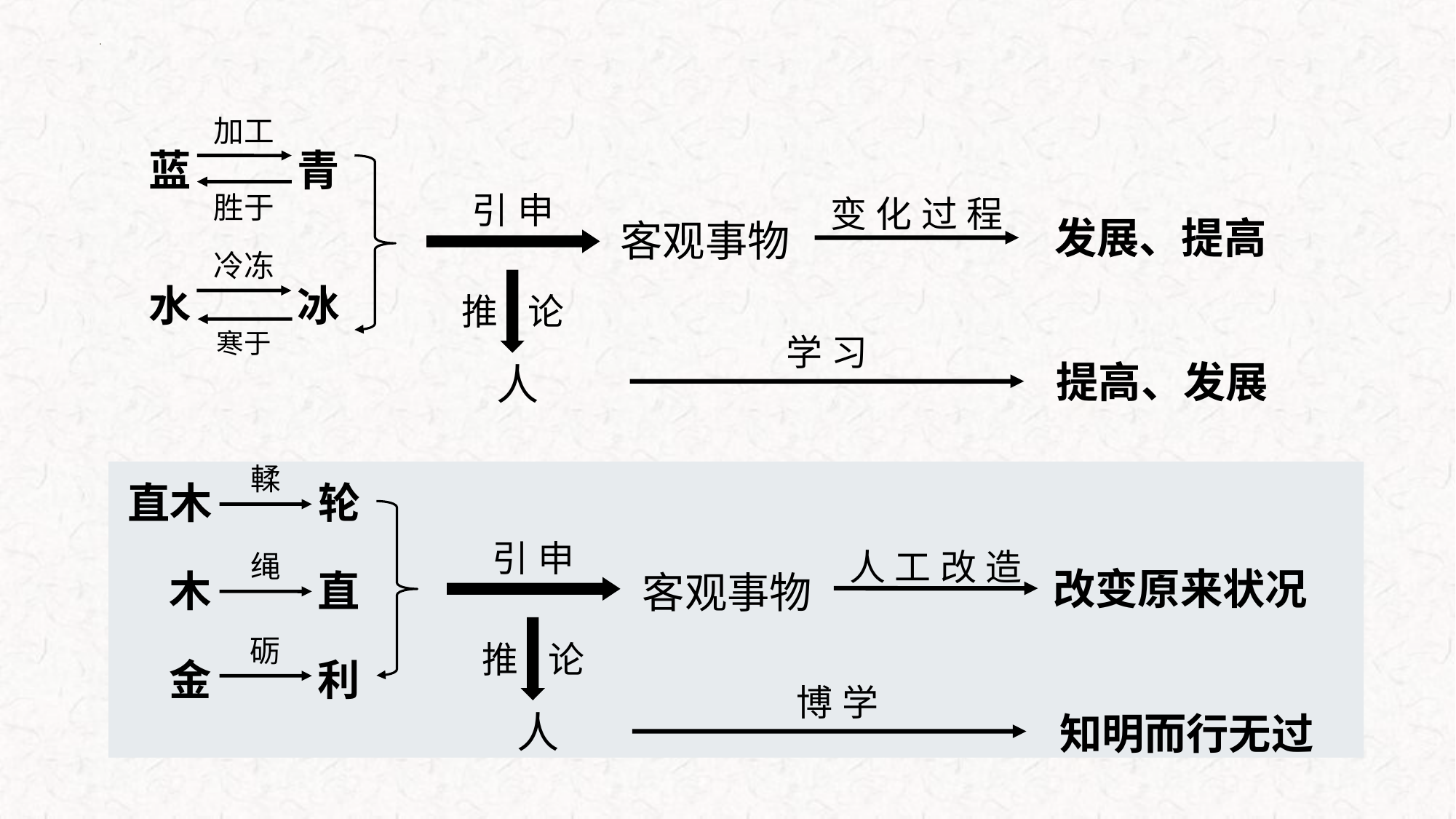

加工

胜于
蓝           青

引申

变化过程

发展、提高
客观事物
冷冻

寒于

水           冰

推  论
学习
提高、发展
人

輮

直木           轮

引申

人工改造

绳

改变原来状况
木           直

客观事物

砺

推  论
金           利

博学
人
 知明而行无过